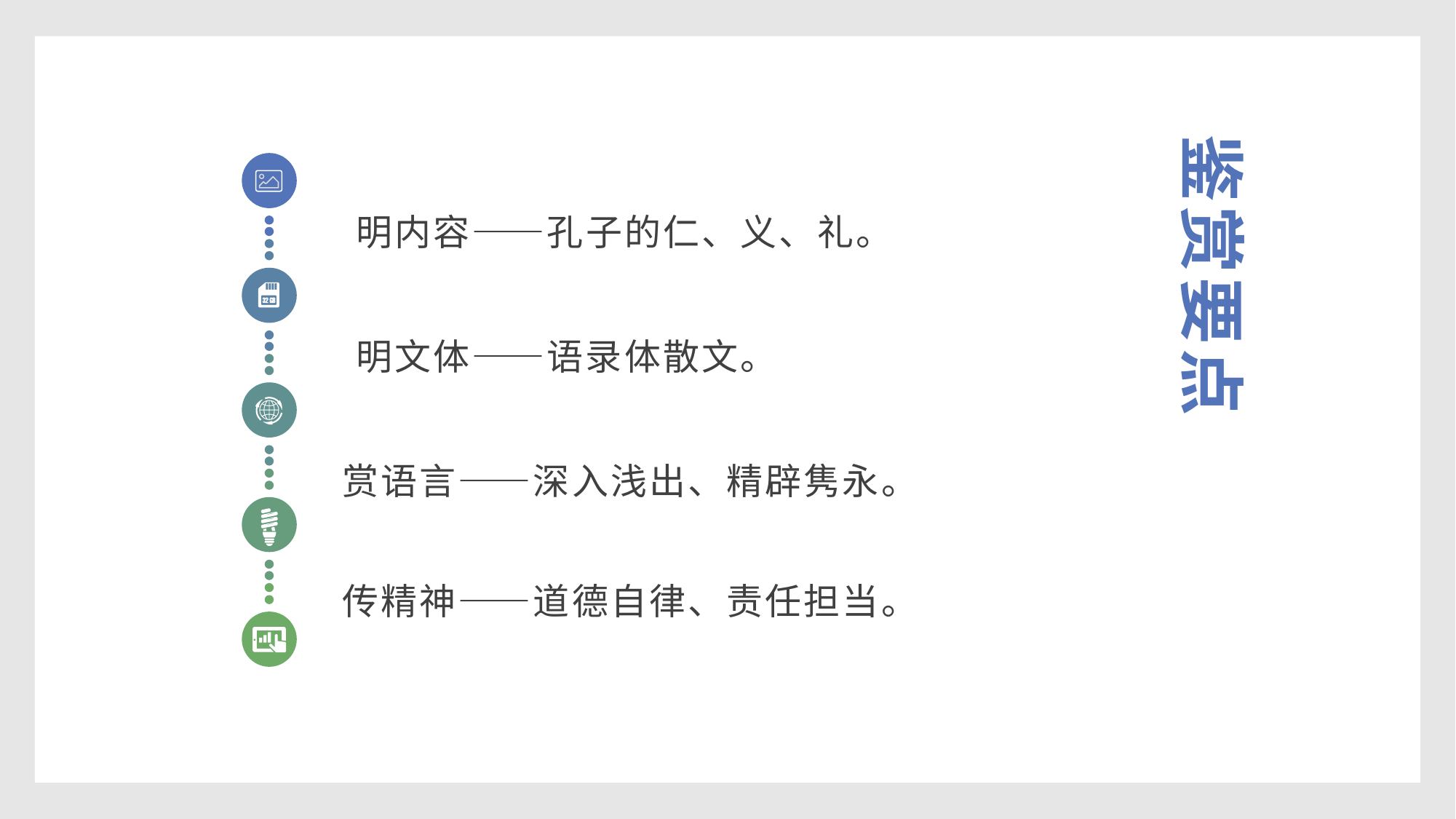

鉴赏要点

明内容——孔子的仁、义、礼。

明文体——语录体散文。

赏语言——深入浅出、精辟隽永。

传精神——道德自律、责任担当。